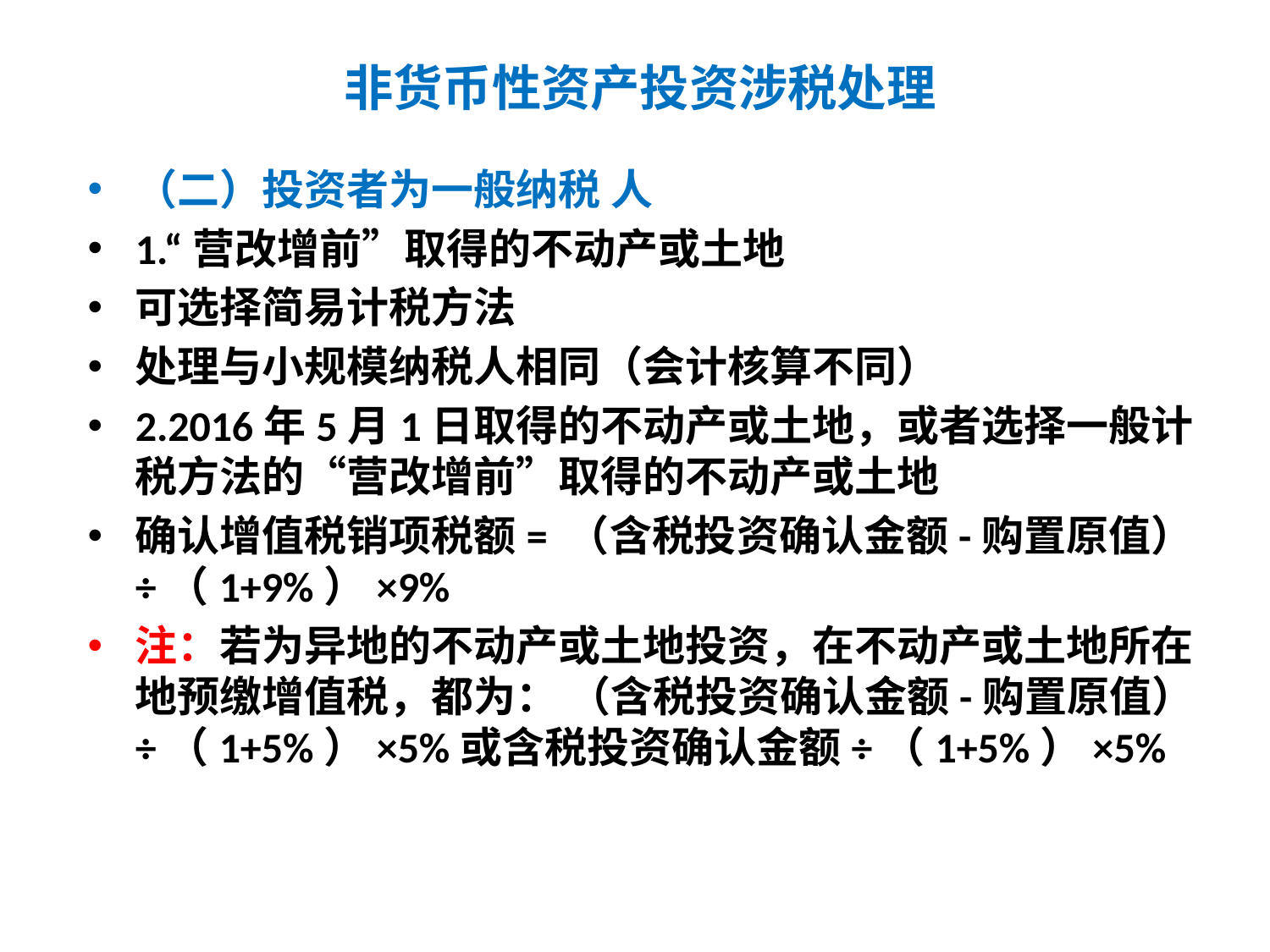

# 非货币性资产投资涉税处理
（二）投资者为一般纳税 人
1.“营改增前”取得的不动产或土地
可选择简易计税方法
处理与小规模纳税人相同（会计核算不同）
2.2016年5月1日取得的不动产或土地，或者选择一般计税方法的“营改增前”取得的不动产或土地
确认增值税销项税额= （含税投资确认金额-购置原值）÷（1+9%）×9%
注：若为异地的不动产或土地投资，在不动产或土地所在地预缴增值税，都为： （含税投资确认金额-购置原值）÷（1+5%）×5%或含税投资确认金额÷（1+5%）×5%